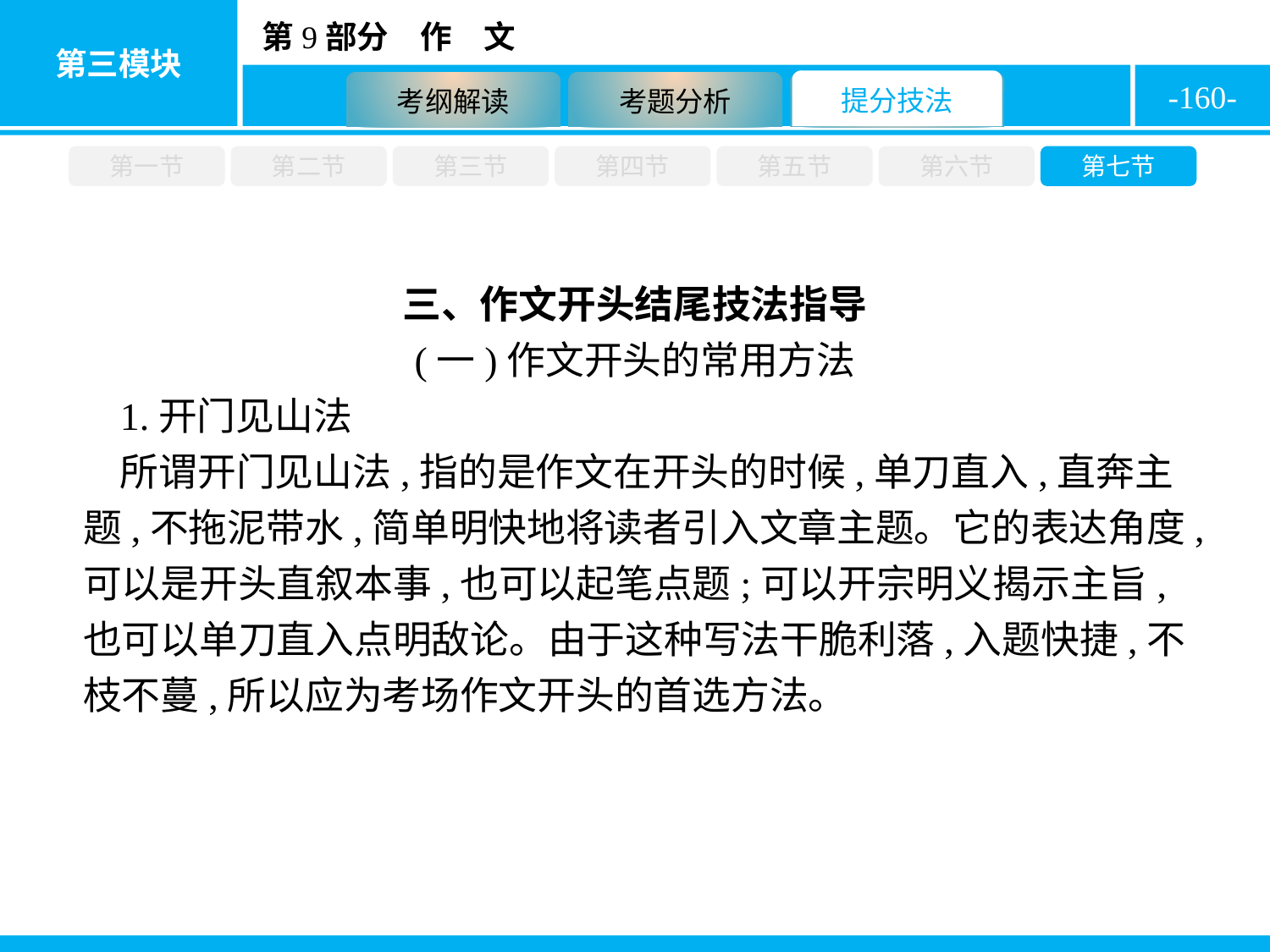

-160-
第一节
第二节
第三节
第四节
第五节
第六节
第七节
三、作文开头结尾技法指导
(一)作文开头的常用方法
1.开门见山法
所谓开门见山法,指的是作文在开头的时候,单刀直入,直奔主题,不拖泥带水,简单明快地将读者引入文章主题。它的表达角度,可以是开头直叙本事,也可以起笔点题;可以开宗明义揭示主旨,也可以单刀直入点明敌论。由于这种写法干脆利落,入题快捷,不枝不蔓,所以应为考场作文开头的首选方法。